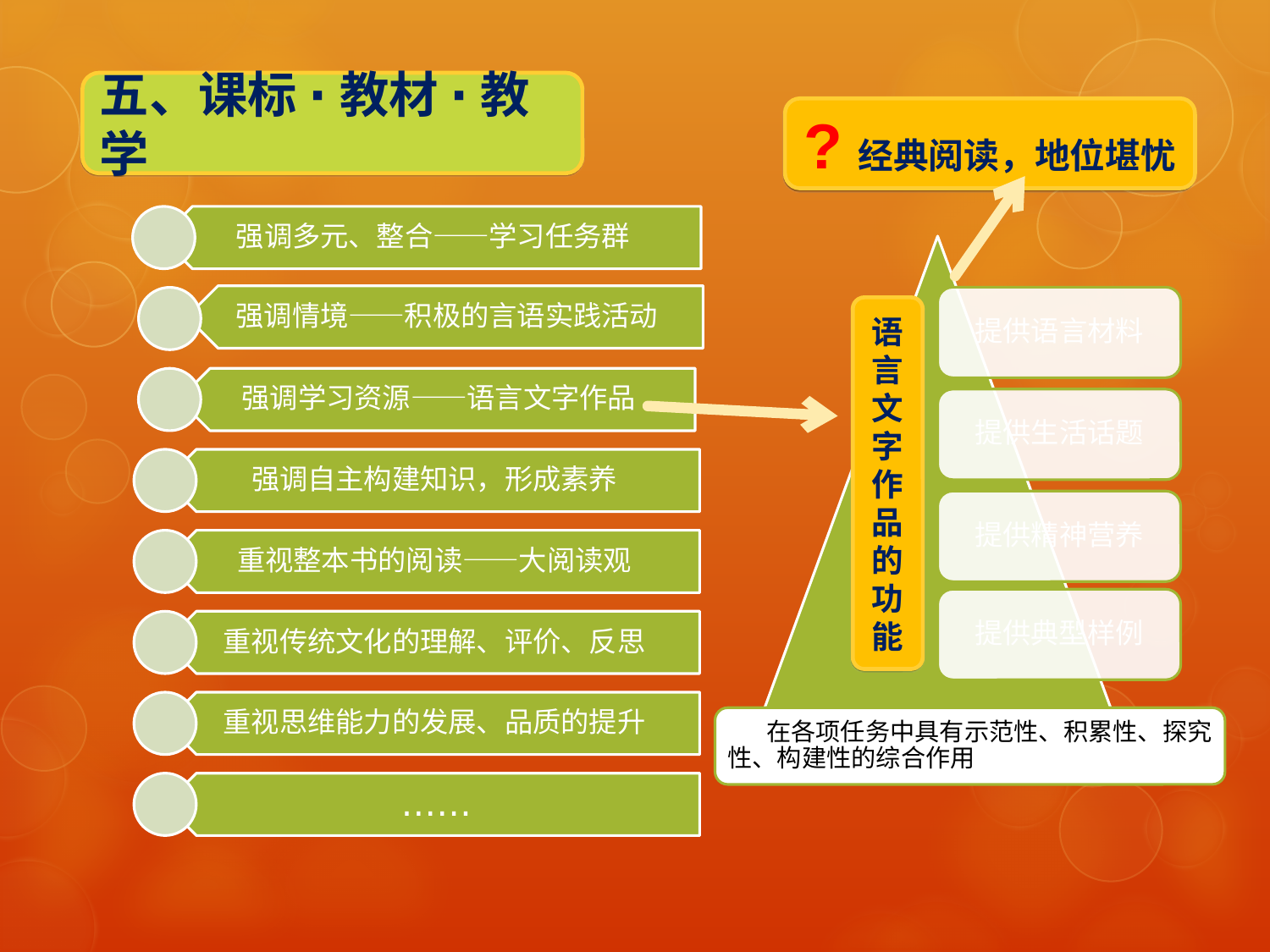

五、课标·教材·教学
?经典阅读，地位堪忧
强调多元、整合——学习任务群
强调情境——积极的言语实践活动
强调学习资源——语言文字作品
强调自主构建知识，形成素养
重视整本书的阅读——大阅读观
重视传统文化的理解、评价、反思
重视思维能力的发展、品质的提升
……
提供语言材料
提供生活话题
提供精神营养
提供典型样例
语言文字作品的功能

      在各项任务中具有示范性、积累性、探究性、构建性的综合作用